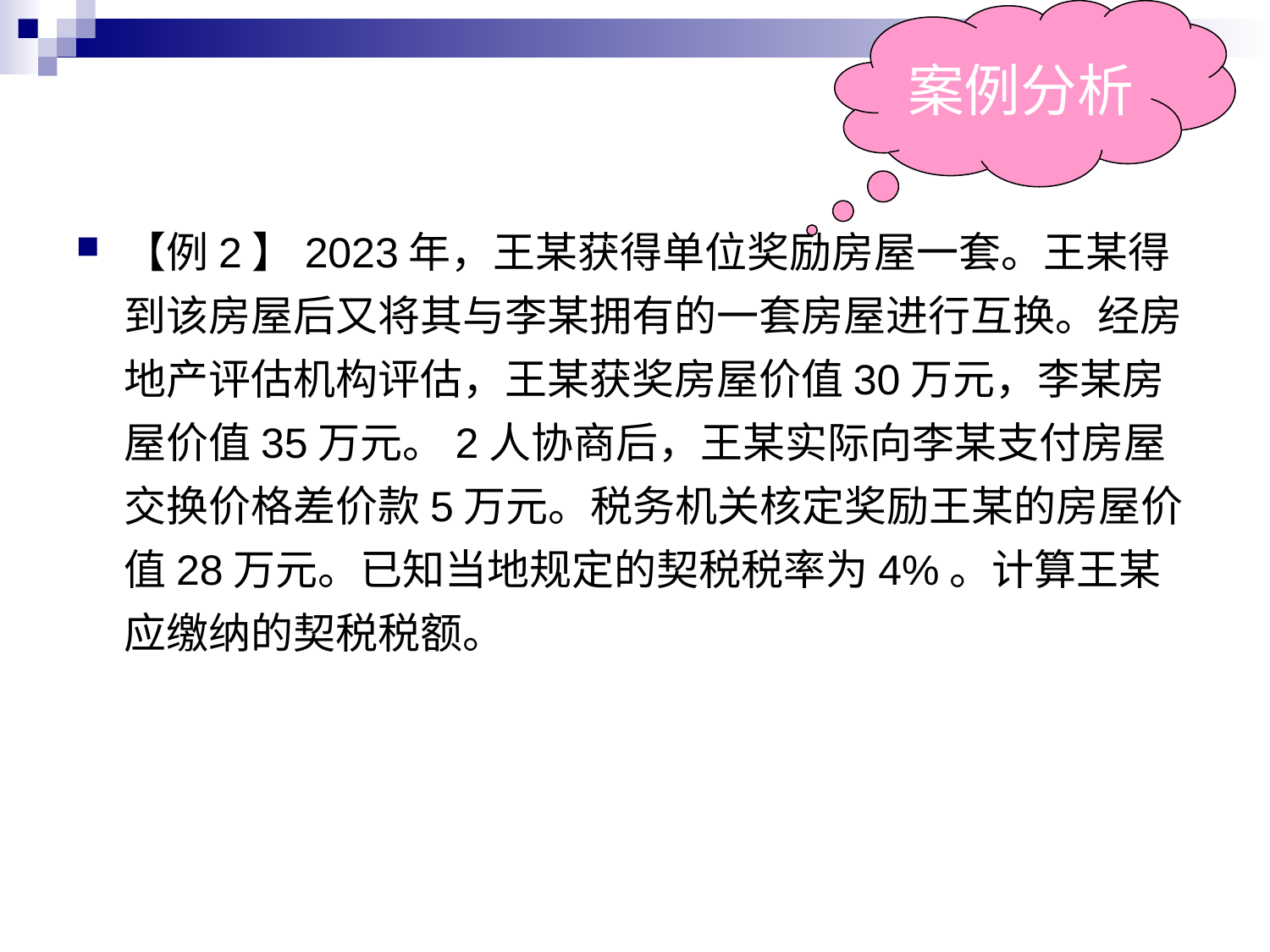

案例分析
#
【例2】2023年，王某获得单位奖励房屋一套。王某得到该房屋后又将其与李某拥有的一套房屋进行互换。经房地产评估机构评估，王某获奖房屋价值30万元，李某房屋价值35万元。2人协商后，王某实际向李某支付房屋交换价格差价款5万元。税务机关核定奖励王某的房屋价值28万元。已知当地规定的契税税率为4%。计算王某应缴纳的契税税额。